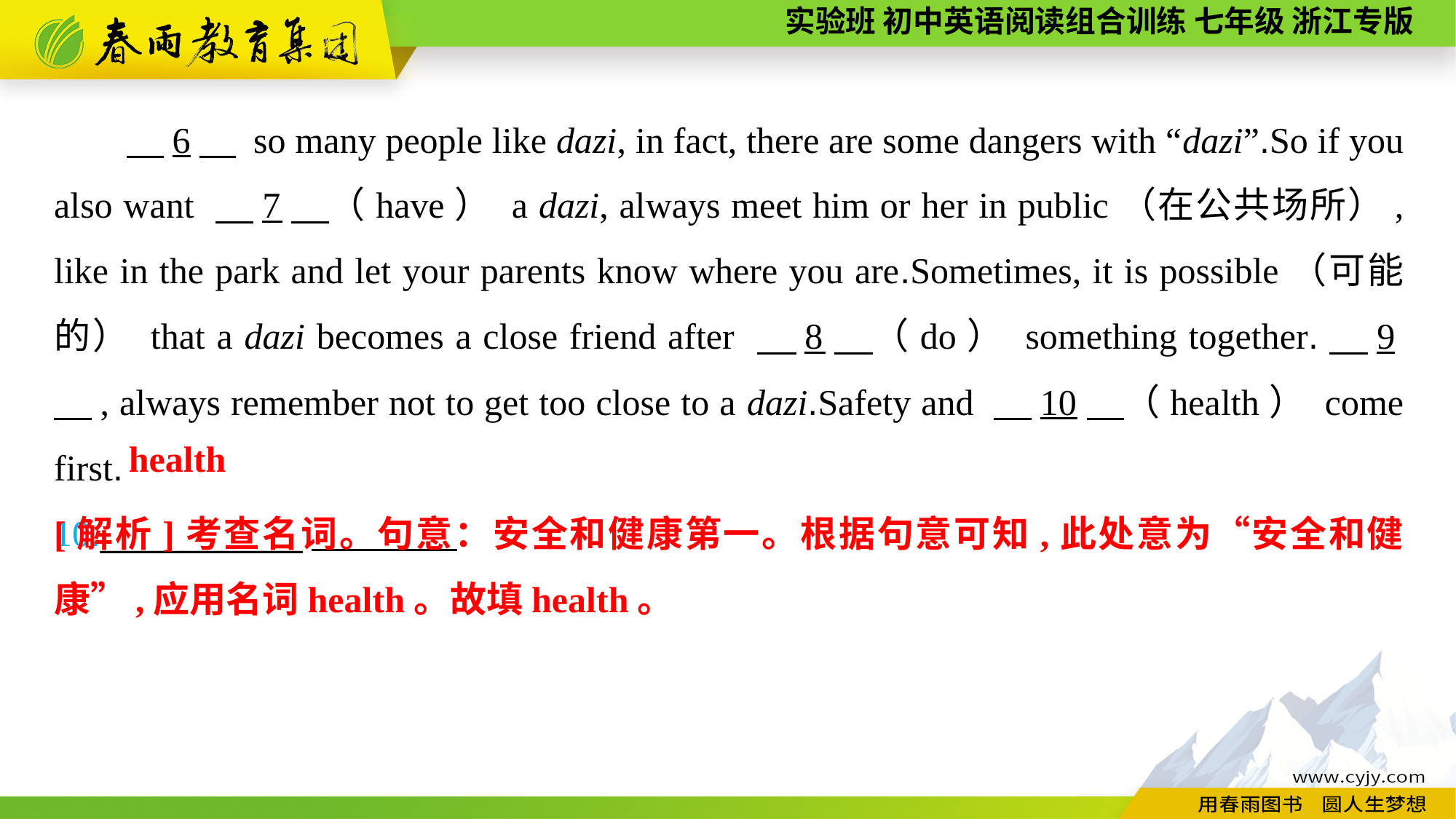

6　 so many people like dazi, in fact, there are some dangers with “dazi”.So if you also want 　7　（have） a dazi, always meet him or her in public（在公共场所）, like in the park and let your parents know where you are.Sometimes, it is possible（可能的） that a dazi becomes a close friend after 　8　（do） something together.　9　, always remember not to get too close to a dazi.Safety and 　10　（health） come first.
10.__________
health
[解析]考查名词。句意：安全和健康第一。根据句意可知,此处意为“安全和健康”,应用名词health。故填health。